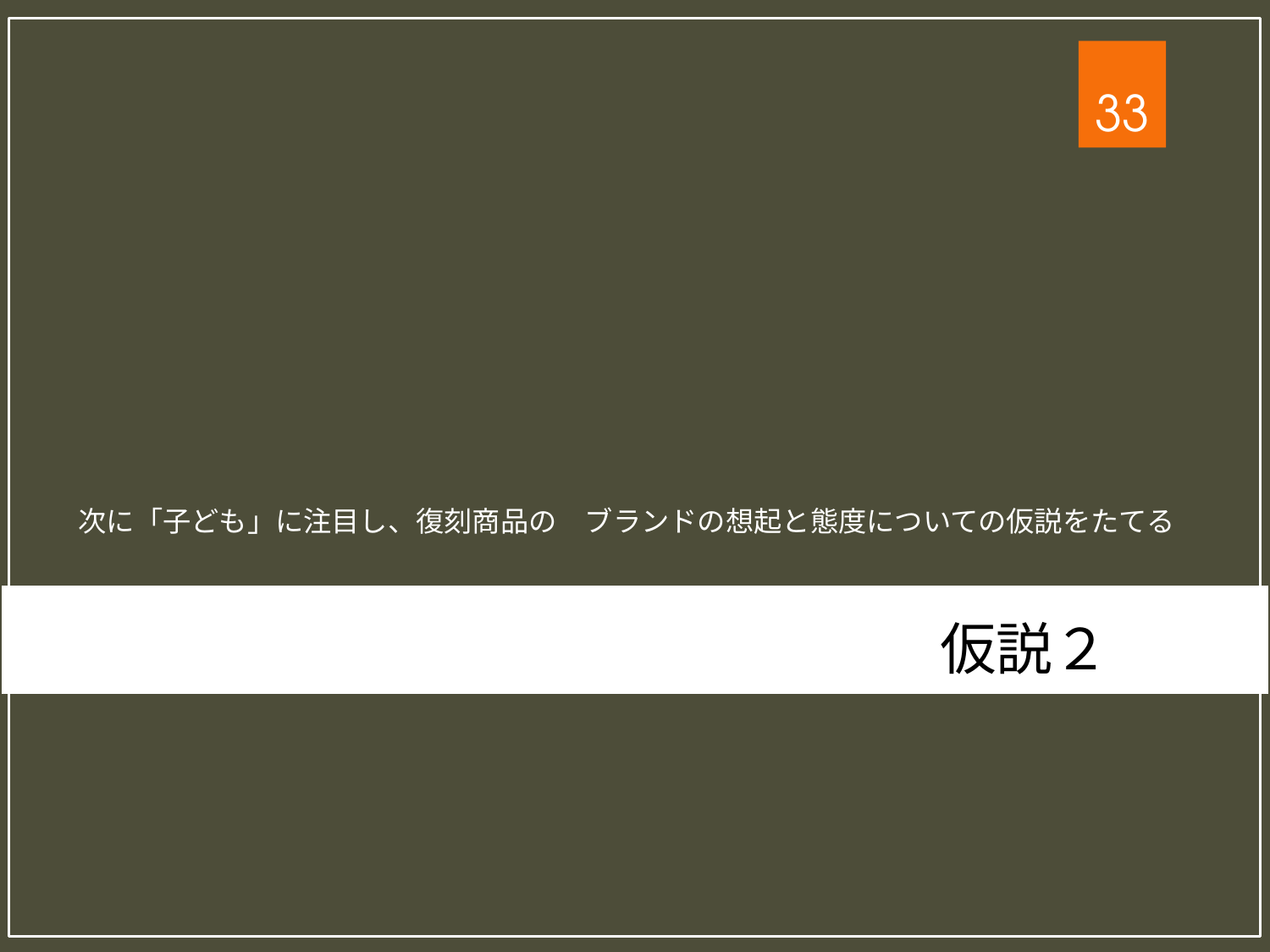

33
33
次に「子ども」に注目し、復刻商品の　ブランドの想起と態度についての仮説をたてる

仮説２